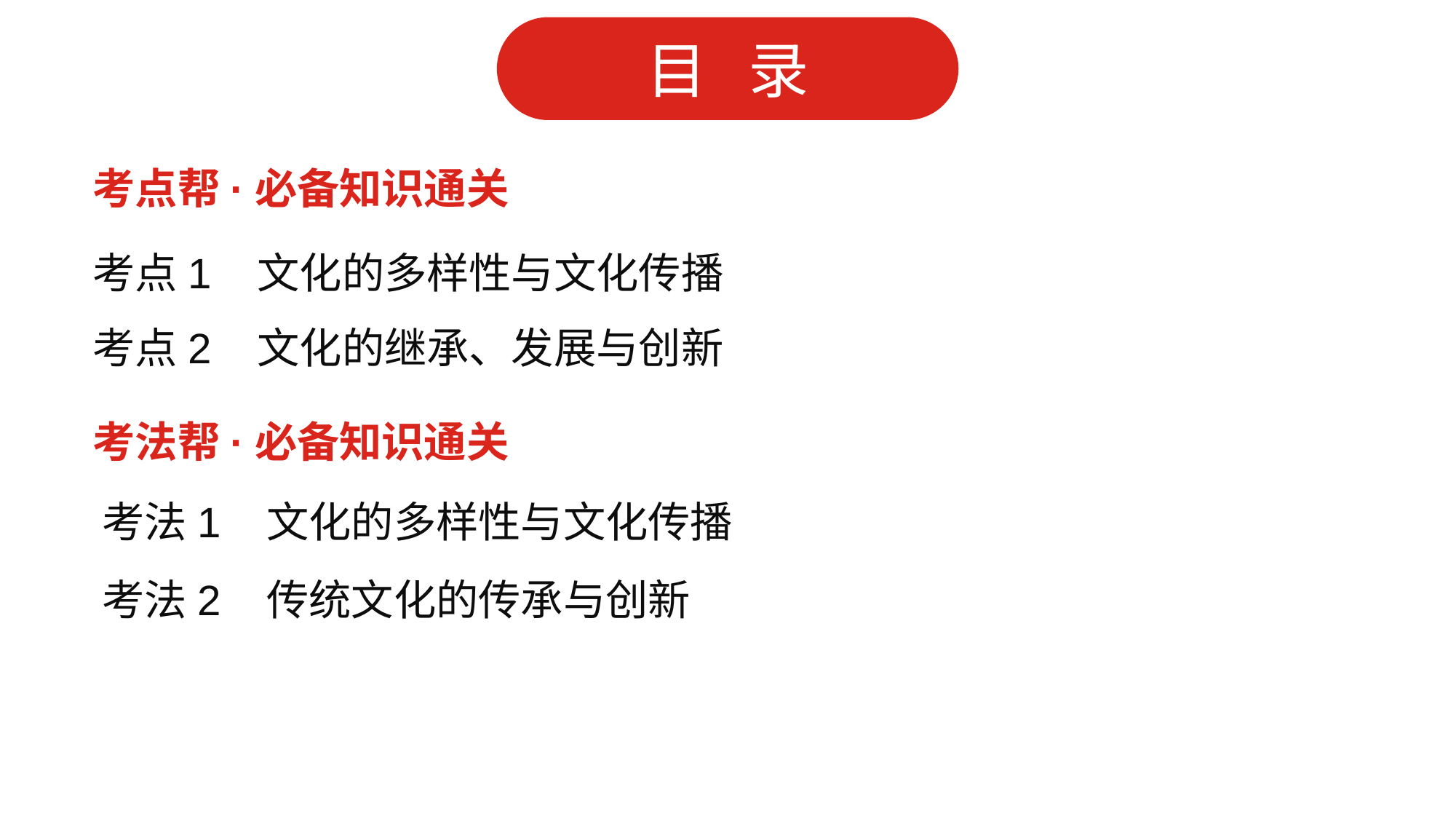

考点帮·必备知识通关
考点1   文化的多样性与文化传播
考点2   文化的继承、发展与创新
考法帮·必备知识通关
考法1   文化的多样性与文化传播
考法2   传统文化的传承与创新